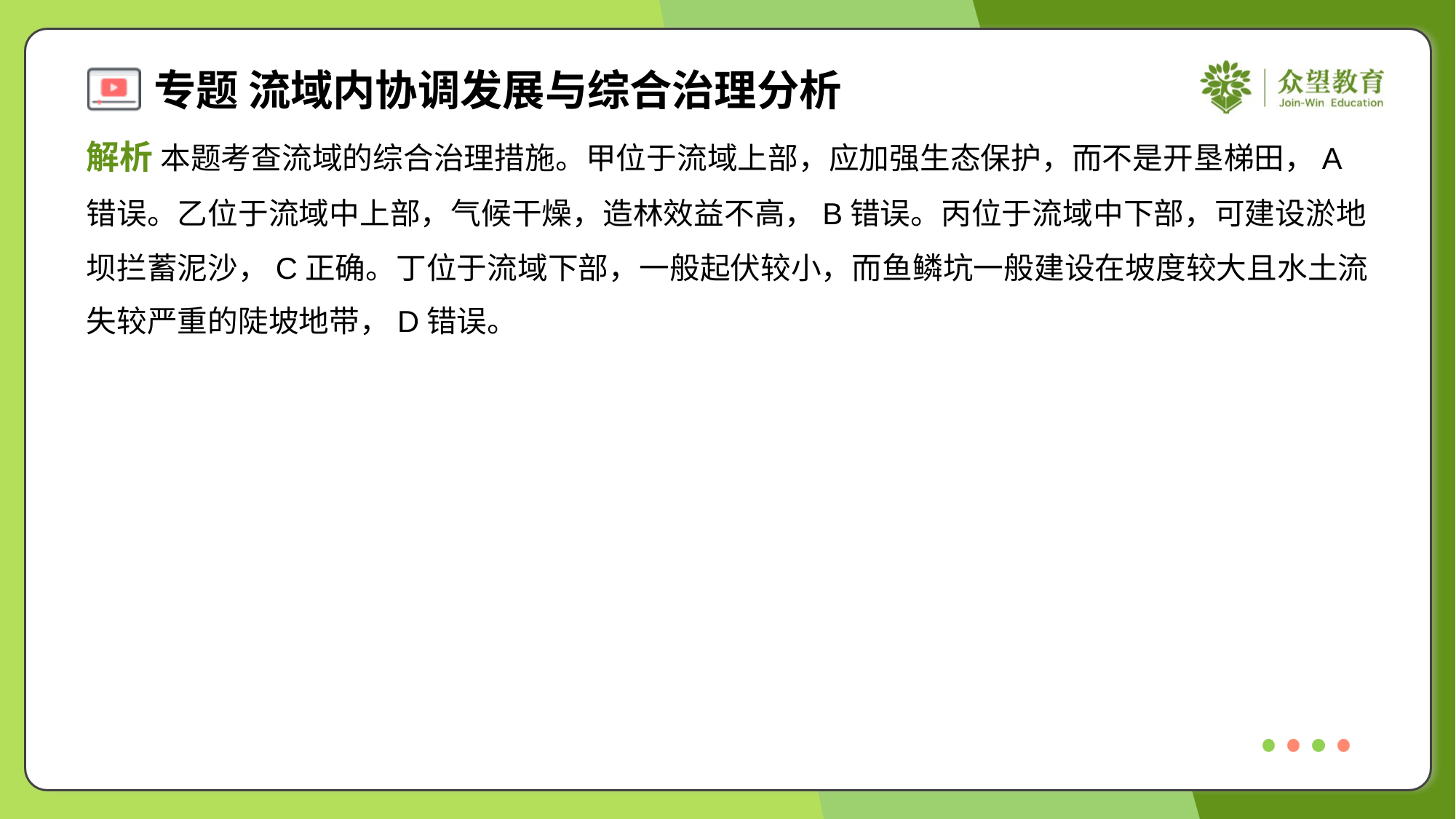

解析 本题考查流域的综合治理措施。甲位于流域上部，应加强生态保护，而不是开垦梯田，A
错误。乙位于流域中上部，气候干燥，造林效益不高，B错误。丙位于流域中下部，可建设淤地
坝拦蓄泥沙，C正确。丁位于流域下部，一般起伏较小，而鱼鳞坑一般建设在坡度较大且水土流
失较严重的陡坡地带，D错误。